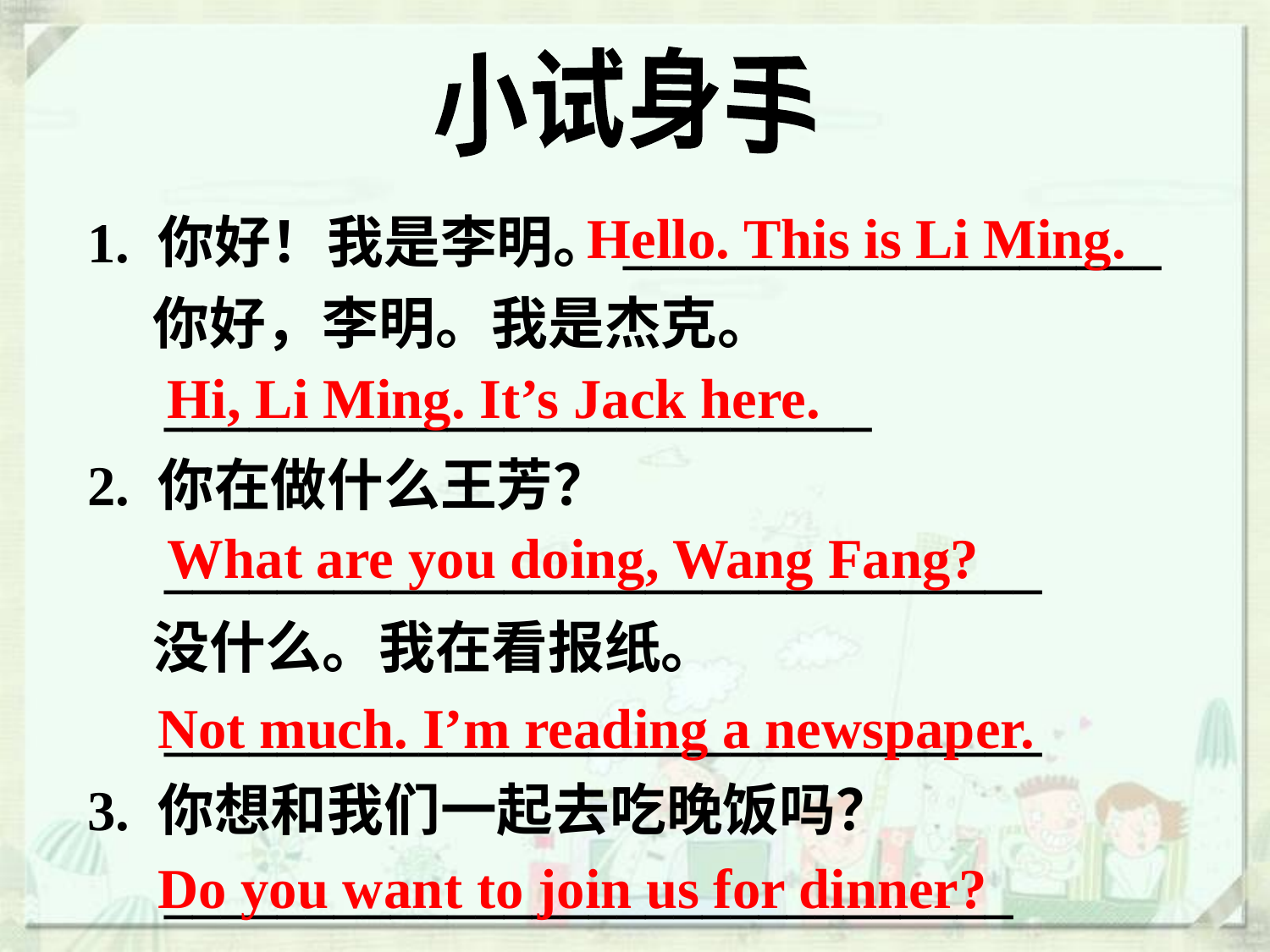

小试身手
1. 你好！我是李明。___________________
    你好，李明。我是杰克。   _________________________
2. 你在做什么王芳？_______________________________
    没什么。我在看报纸。
_______________________________
3. 你想和我们一起去吃晚饭吗？______________________________
Hello. This is Li Ming.
Hi, Li Ming. It’s Jack here.
What are you doing, Wang Fang?
Not much. I’m reading a newspaper.
Do you want to join us for dinner?